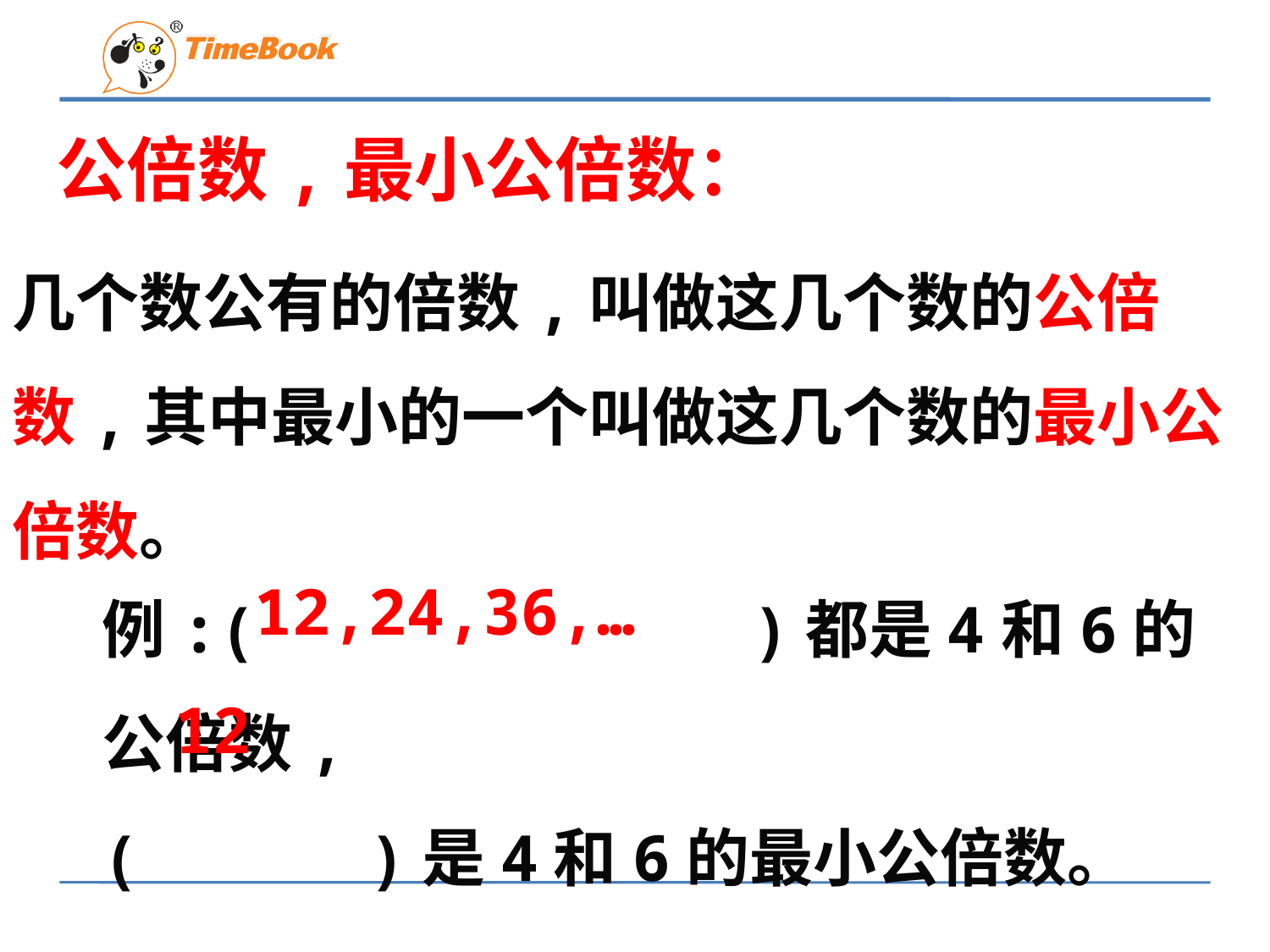

公倍数,最小公倍数：
几个数公有的倍数,叫做这几个数的公倍数,其中最小的一个叫做这几个数的最小公倍数。
例:(             )都是4和6的公倍数,
(      )是4和6的最小公倍数。
12,24,36,…
12